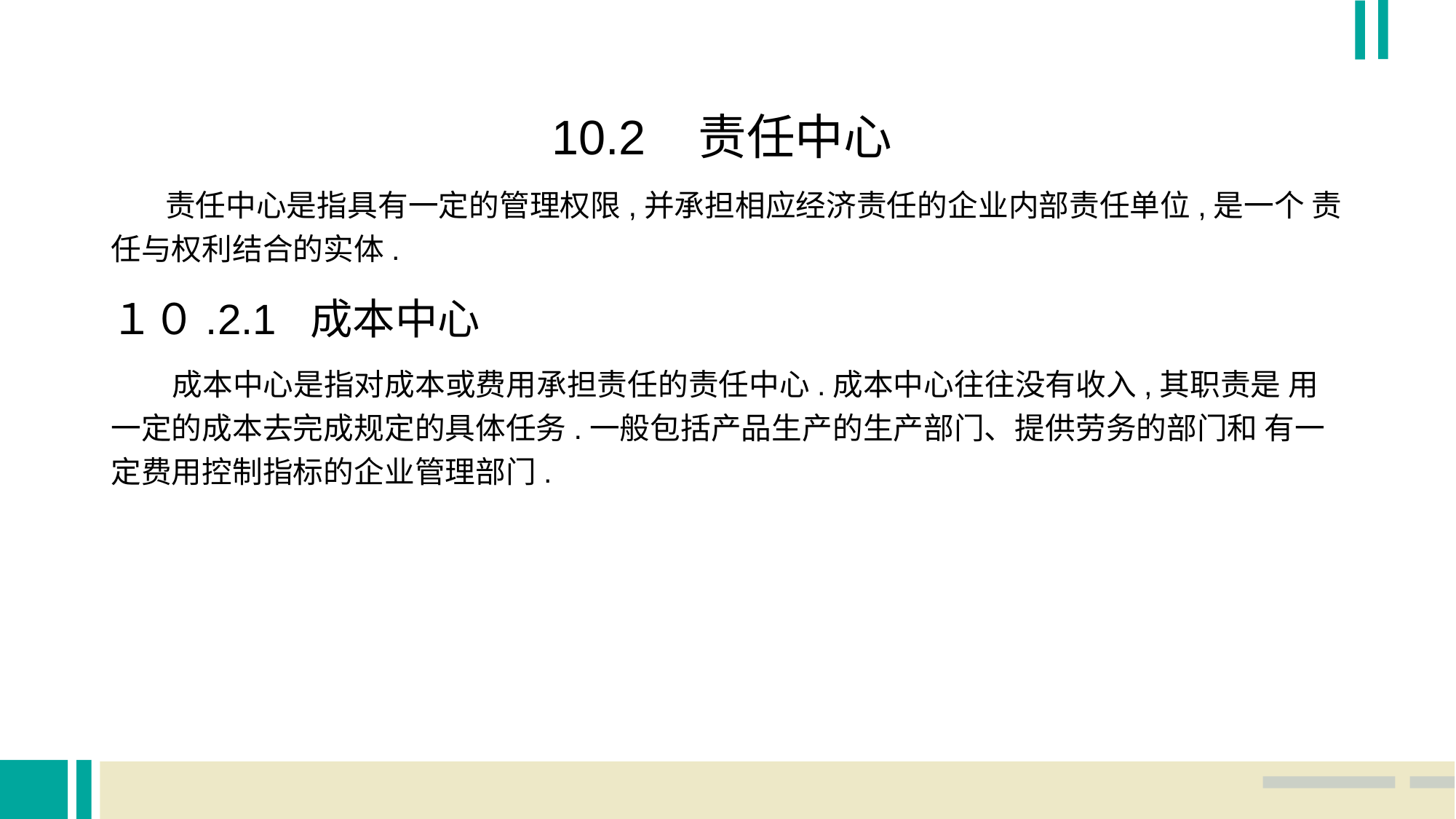

10.2   责任中心
       责任中心是指具有一定的管理权限,并承担相应经济责任的企业内部责任单位,是一个 责任与权利结合的实体.
１０.2.1  成本中心
        成本中心是指对成本或费用承担责任的责任中心.成本中心往往没有收入,其职责是 用一定的成本去完成规定的具体任务.一般包括产品生产的生产部门、提供劳务的部门和 有一定费用控制指标的企业管理部门.